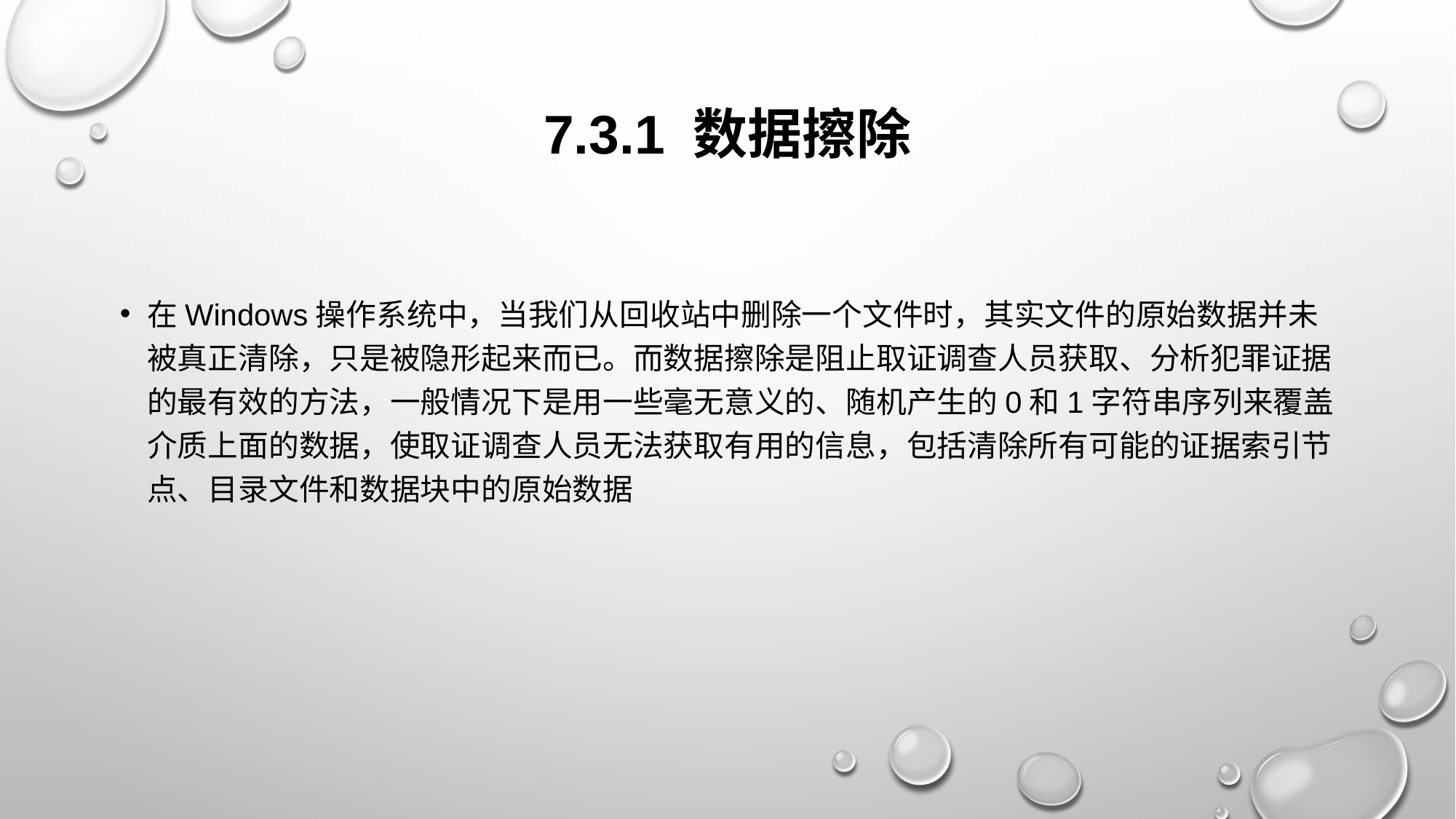

# 7.3.1 数据擦除
在Windows操作系统中，当我们从回收站中删除一个文件时，其实文件的原始数据并未被真正清除，只是被隐形起来而已。而数据擦除是阻止取证调查人员获取、分析犯罪证据的最有效的方法，一般情况下是用一些毫无意义的、随机产生的0和1字符串序列来覆盖介质上面的数据，使取证调查人员无法获取有用的信息，包括清除所有可能的证据索引节点、目录文件和数据块中的原始数据